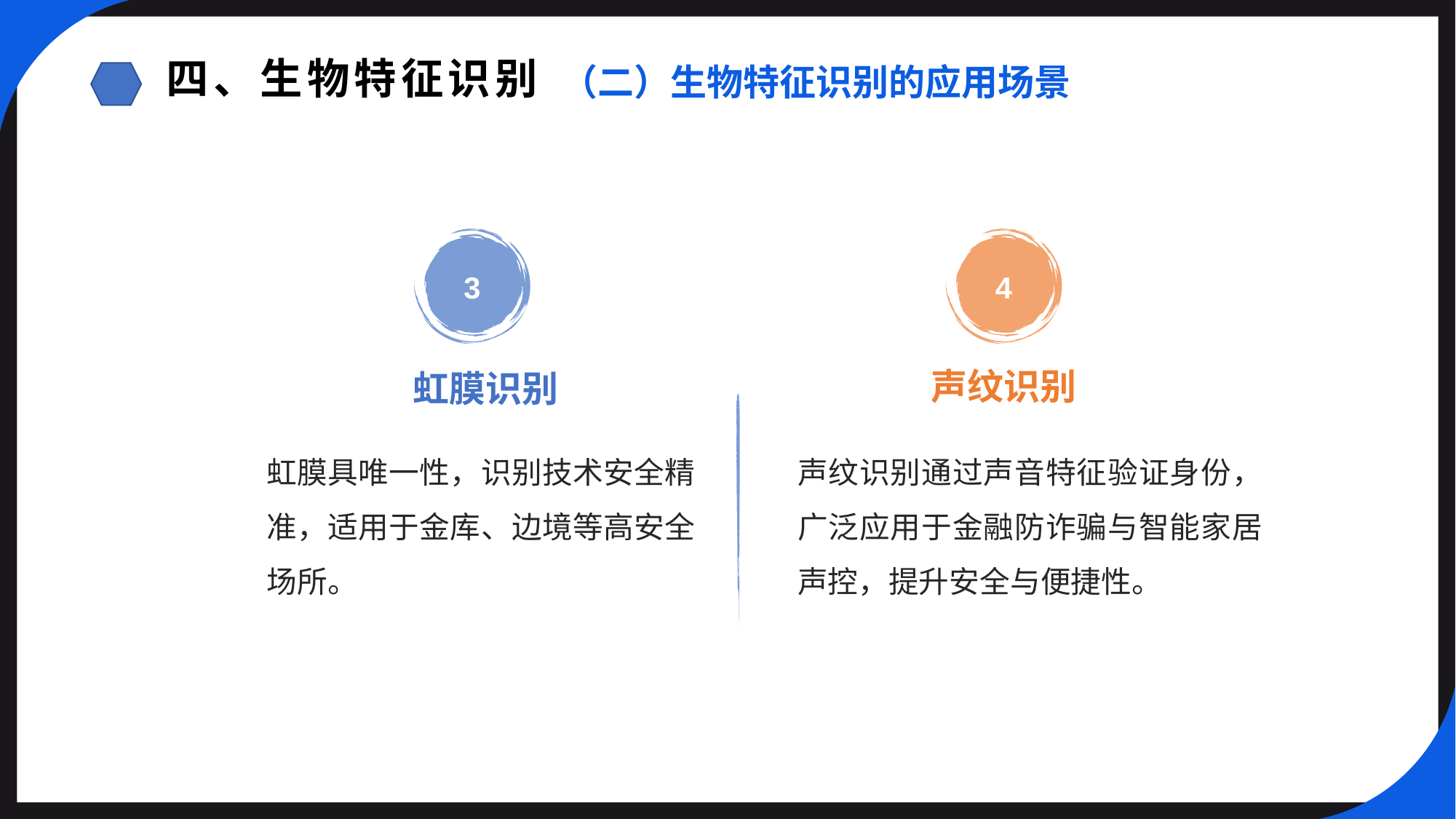

四、生物特征识别
（二）生物特征识别的应用场景
3
4
声纹识别
虹膜识别

虹膜具唯一性，识别技术安全精准，适用于金库、边境等高安全场所。
声纹识别通过声音特征验证身份，广泛应用于金融防诈骗与智能家居声控，提升安全与便捷性。